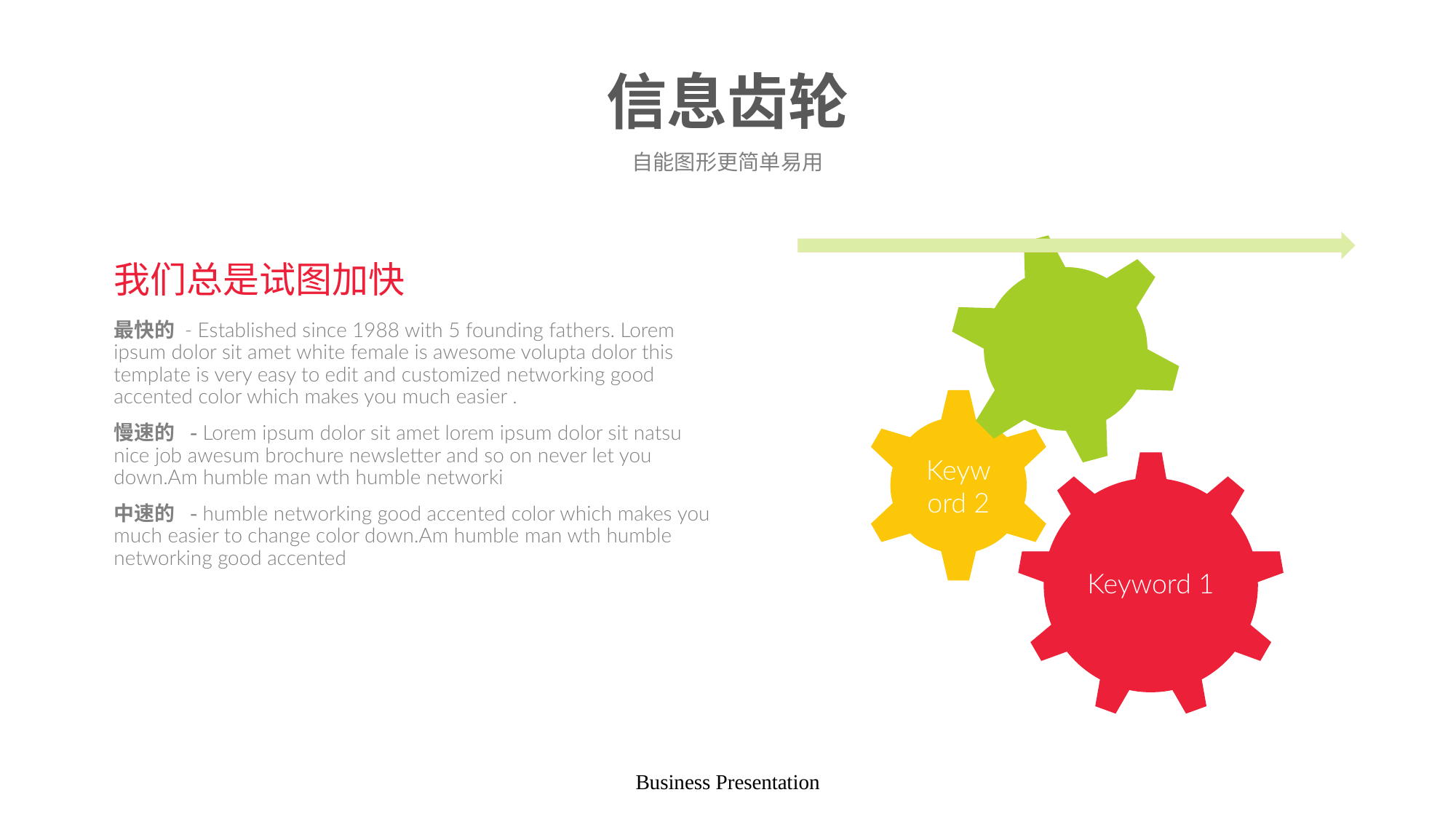

# 信息齿轮
自能图形更简单易用
Keyword 1
Keyword 2
Keyword 3
我们总是试图加快
最快的 - Established since 1988 with 5 founding fathers. Lorem ipsum dolor sit amet white female is awesome volupta dolor this template is very easy to edit and customized networking good accented color which makes you much easier .
慢速的  - Lorem ipsum dolor sit amet lorem ipsum dolor sit natsu nice job awesum brochure newsletter and so on never let you down.Am humble man wth humble networki
中速的  - humble networking good accented color which makes you much easier to change color down.Am humble man wth humble networking good accented

Business Presentation
60